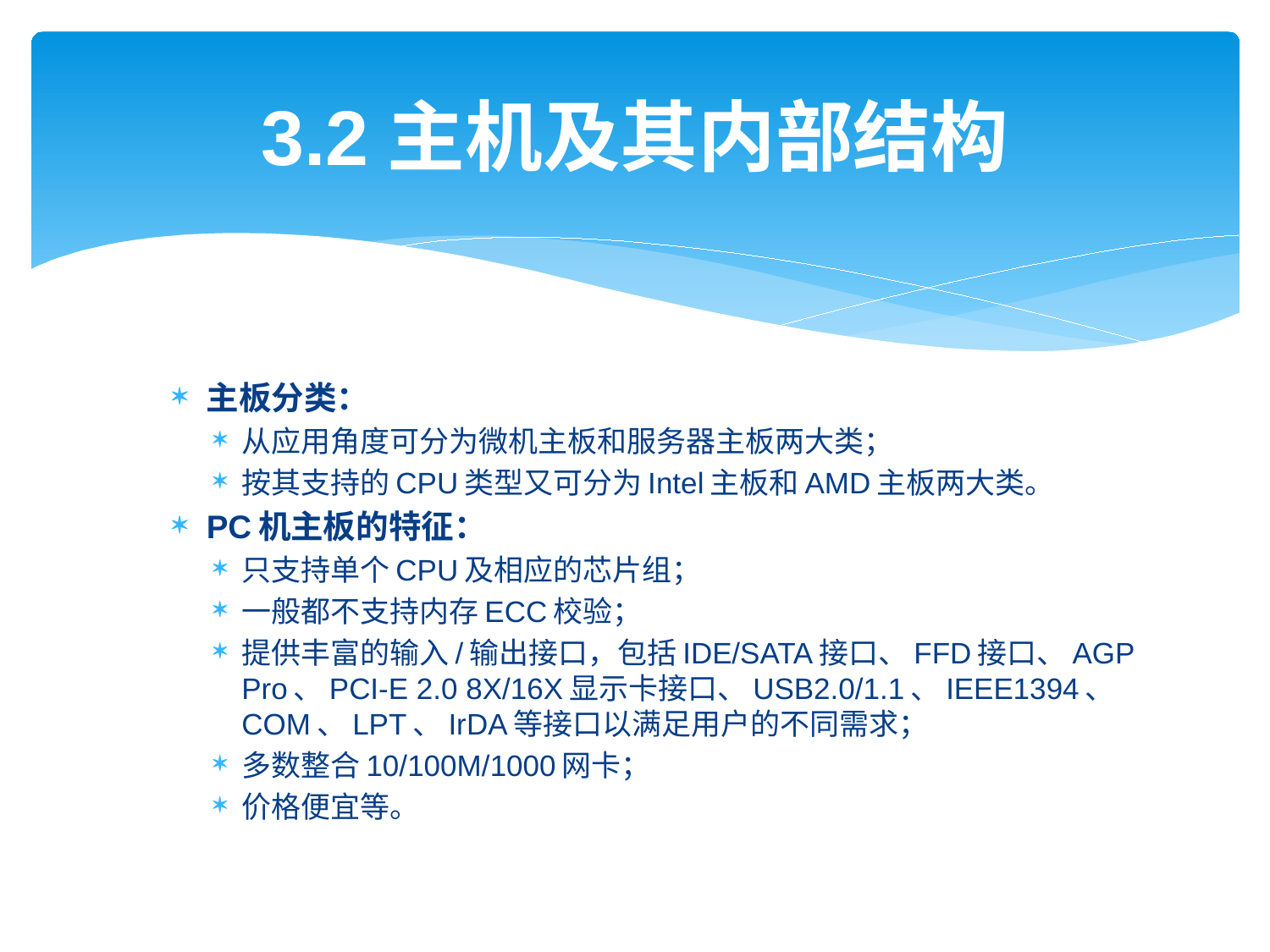

# 3.2主机及其内部结构
主板分类：
从应用角度可分为微机主板和服务器主板两大类；
按其支持的CPU类型又可分为Intel主板和AMD主板两大类。
PC机主板的特征：
只支持单个CPU及相应的芯片组；
一般都不支持内存ECC校验；
提供丰富的输入/输出接口，包括IDE/SATA接口、FFD接口、AGP Pro、PCI-E 2.0 8X/16X显示卡接口、USB2.0/1.1、IEEE1394、COM、LPT、IrDA等接口以满足用户的不同需求；
多数整合10/100M/1000网卡；
价格便宜等。